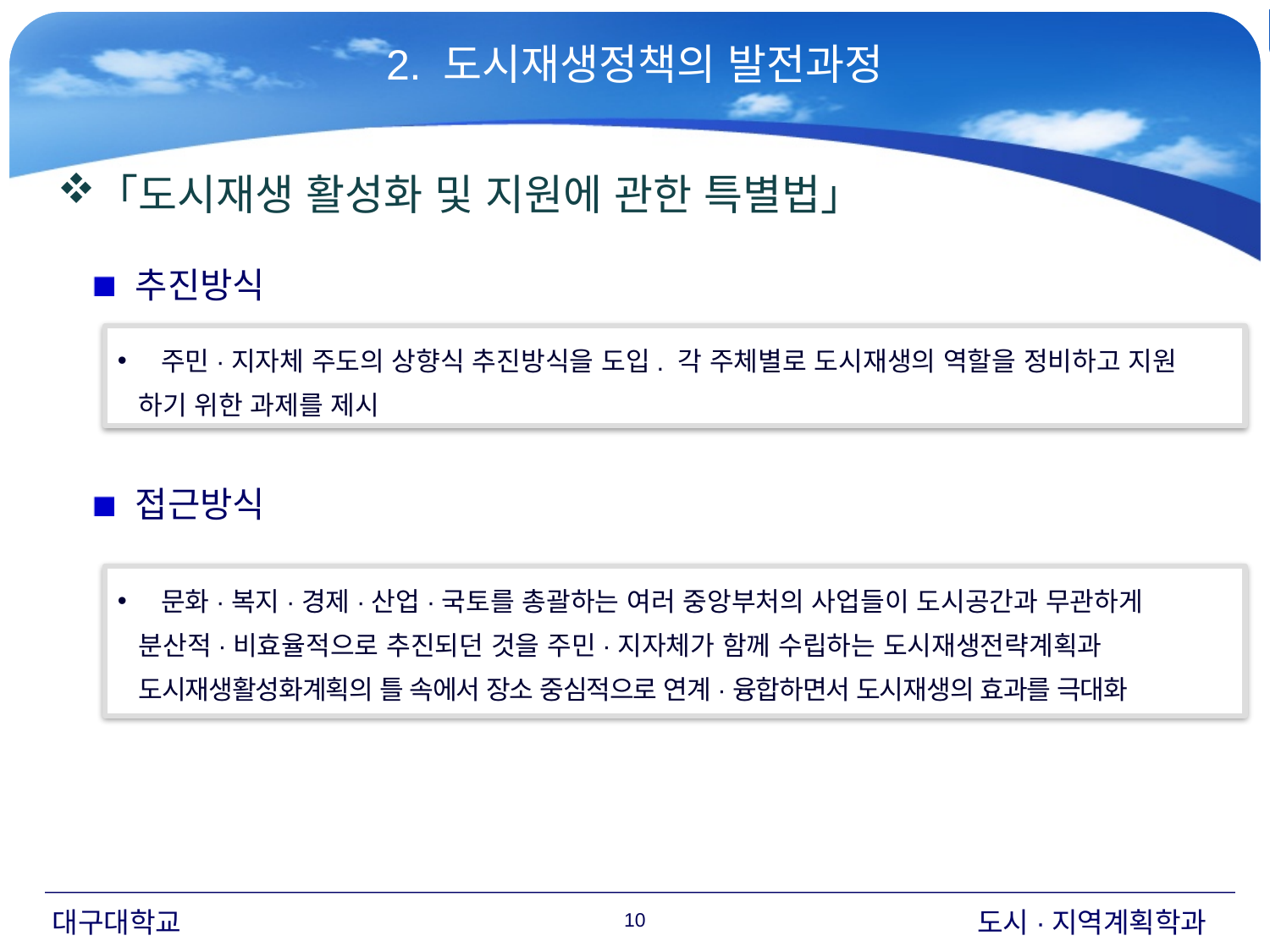

2. 도시재생정책의 발전과정
「도시재생 활성화 및 지원에 관한 특별법」
 추진방식
 주민·지자체 주도의 상향식 추진방식을 도입. 각 주체별로 도시재생의 역할을 정비하고 지원
  하기 위한 과제를 제시
 접근방식
 문화·복지·경제·산업·국토를 총괄하는 여러 중앙부처의 사업들이 도시공간과 무관하게
  분산적·비효율적으로 추진되던 것을 주민·지자체가 함께 수립하는 도시재생전략계획과
  도시재생활성화계획의 틀 속에서 장소 중심적으로 연계·융합하면서 도시재생의 효과를 극대화